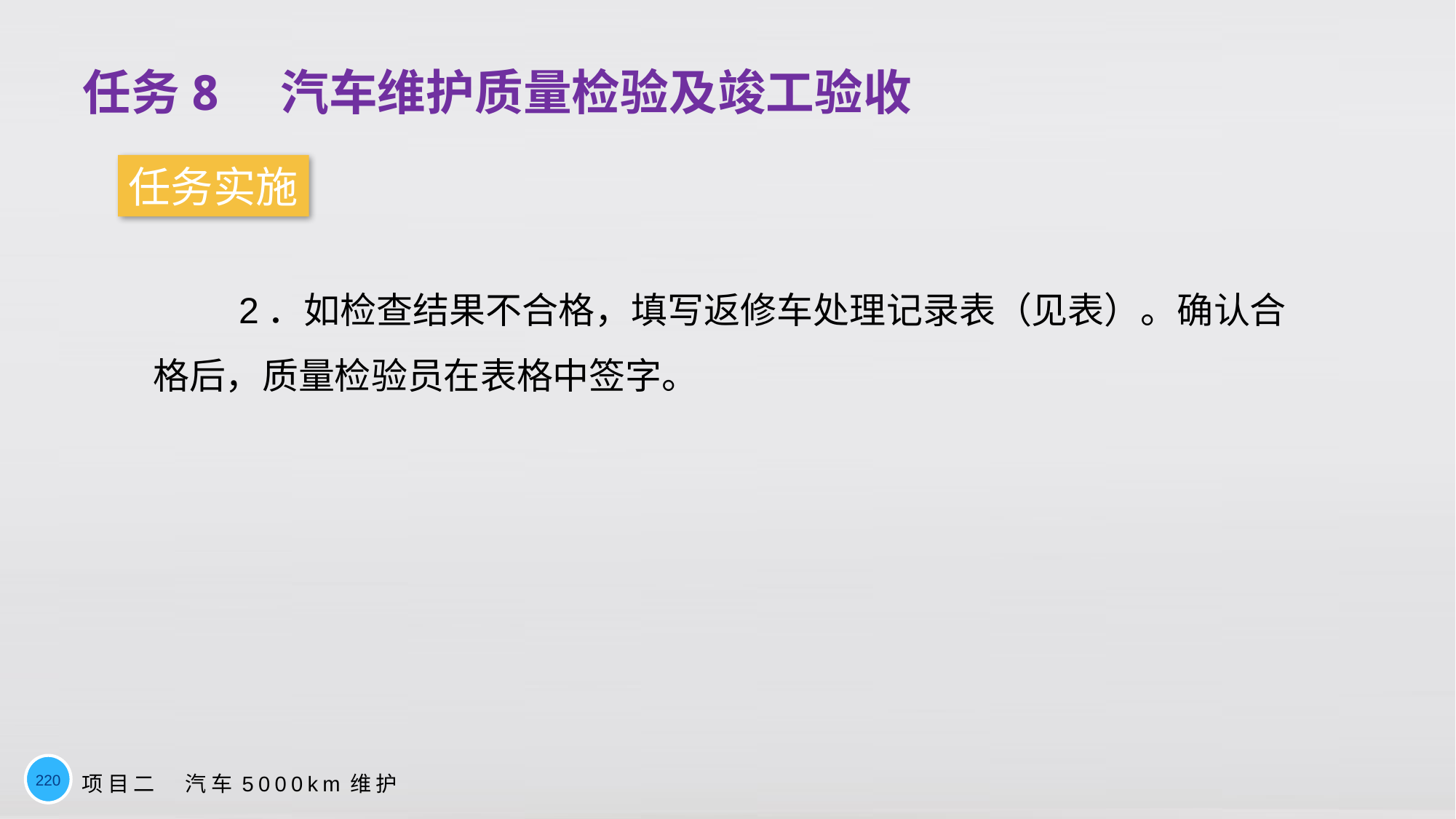

任务8　汽车维护质量检验及竣工验收
任务实施
2．如检查结果不合格，填写返修车处理记录表（见表）。确认合格后，质量检验员在表格中签字。
220